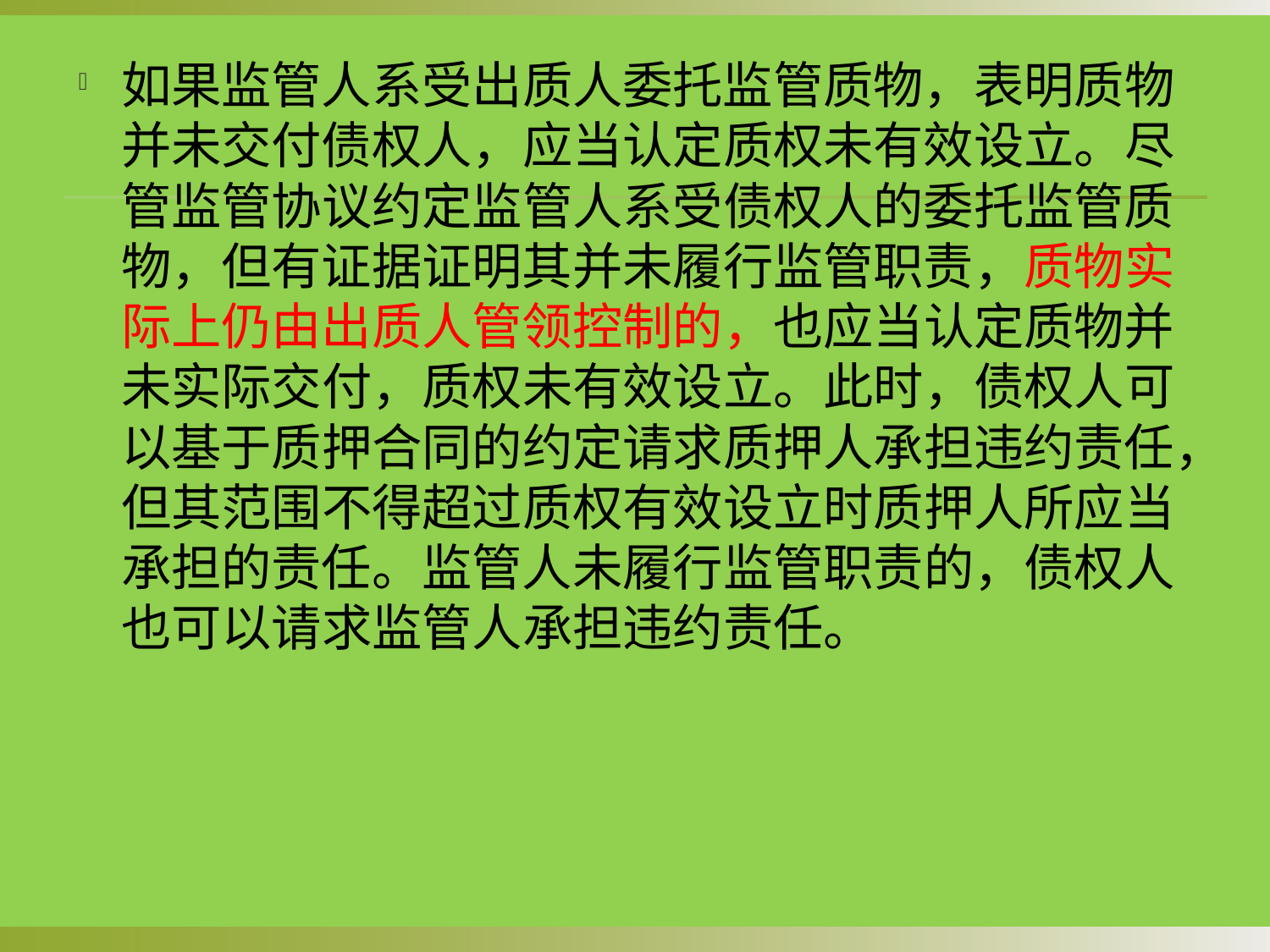

如果监管人系受出质人委托监管质物，表明质物并未交付债权人，应当认定质权未有效设立。尽管监管协议约定监管人系受债权人的委托监管质物，但有证据证明其并未履行监管职责，质物实际上仍由出质人管领控制的，也应当认定质物并未实际交付，质权未有效设立。此时，债权人可以基于质押合同的约定请求质押人承担违约责任，但其范围不得超过质权有效设立时质押人所应当承担的责任。监管人未履行监管职责的，债权人也可以请求监管人承担违约责任。